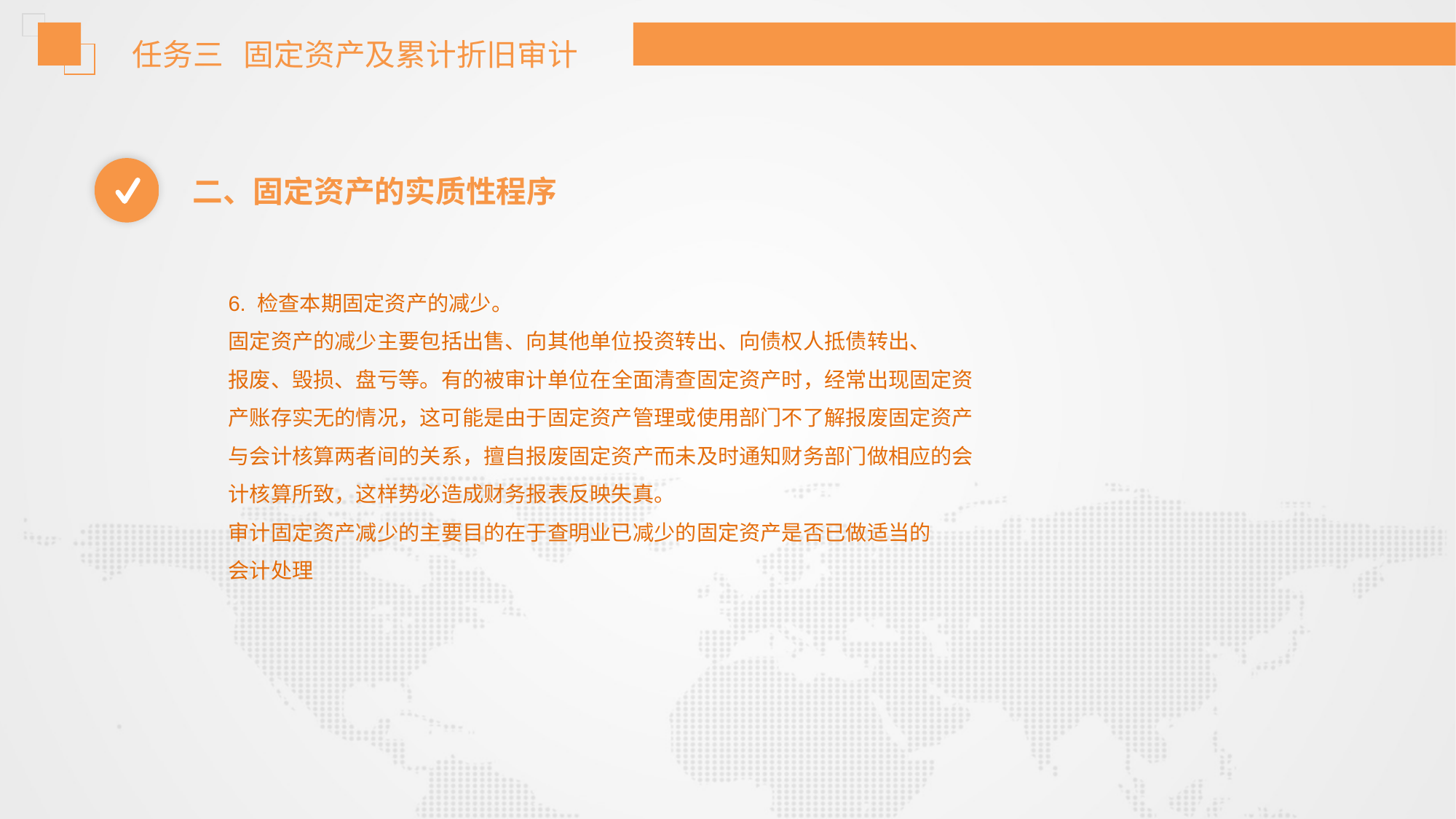

任务三   固定资产及累计折旧审计

二、固定资产的实质性程序

6. 检查本期固定资产的减少。
固定资产的减少主要包括出售、向其他单位投资转出、向债权人抵债转出、
报废、毁损、盘亏等。有的被审计单位在全面清查固定资产时，经常出现固定资
产账存实无的情况，这可能是由于固定资产管理或使用部门不了解报废固定资产
与会计核算两者间的关系，擅自报废固定资产而未及时通知财务部门做相应的会
计核算所致，这样势必造成财务报表反映失真。
审计固定资产减少的主要目的在于查明业已减少的固定资产是否已做适当的
会计处理